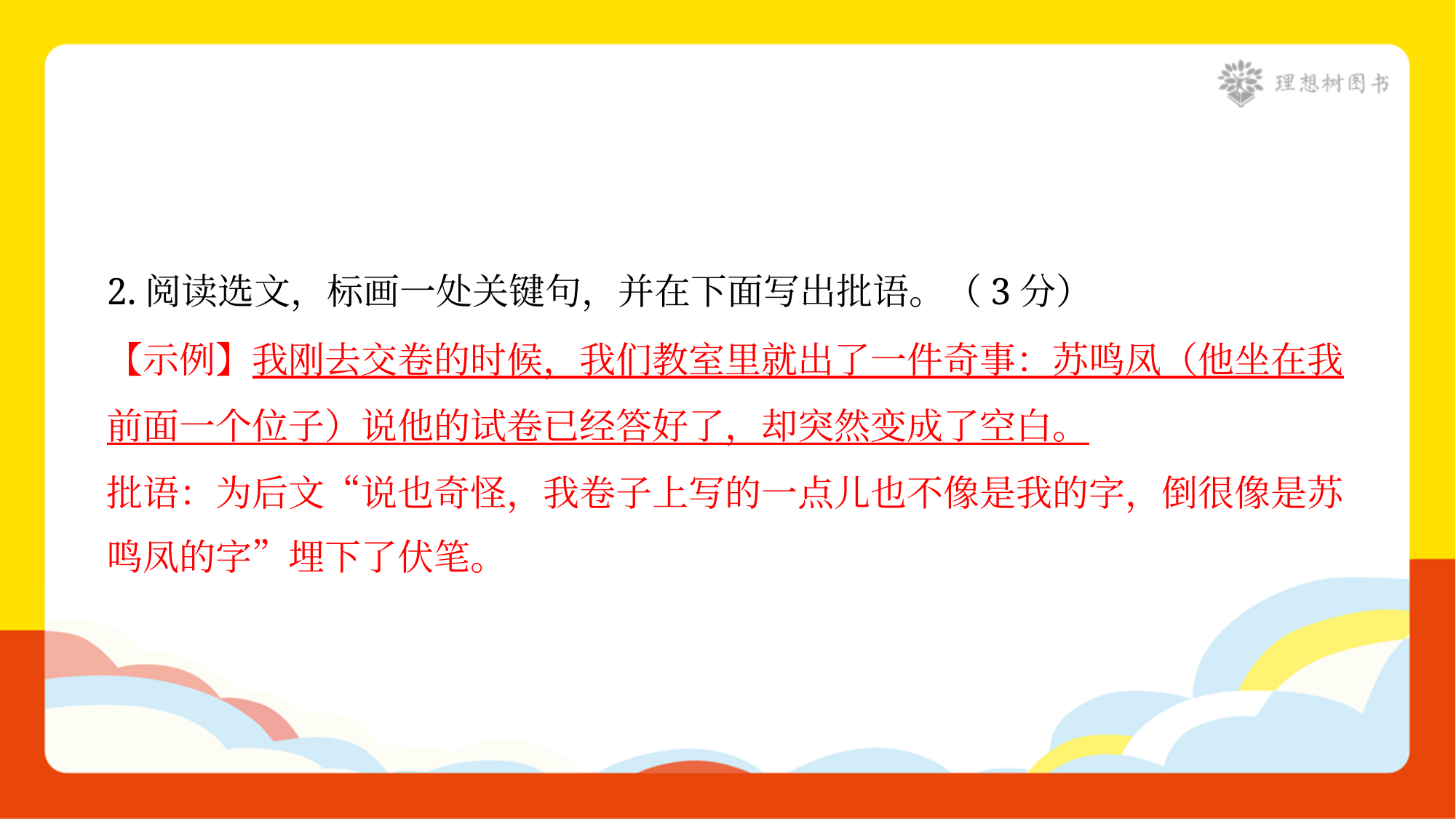

2.阅读选文，标画一处关键句，并在下面写出批语。（3分）
【示例】我刚去交卷的时候，我们教室里就出了一件奇事：苏鸣凤（他坐在我
前面一个位子）说他的试卷已经答好了，却突然变成了空白。
批语：为后文“说也奇怪，我卷子上写的一点儿也不像是我的字，倒很像是苏
鸣凤的字”埋下了伏笔。